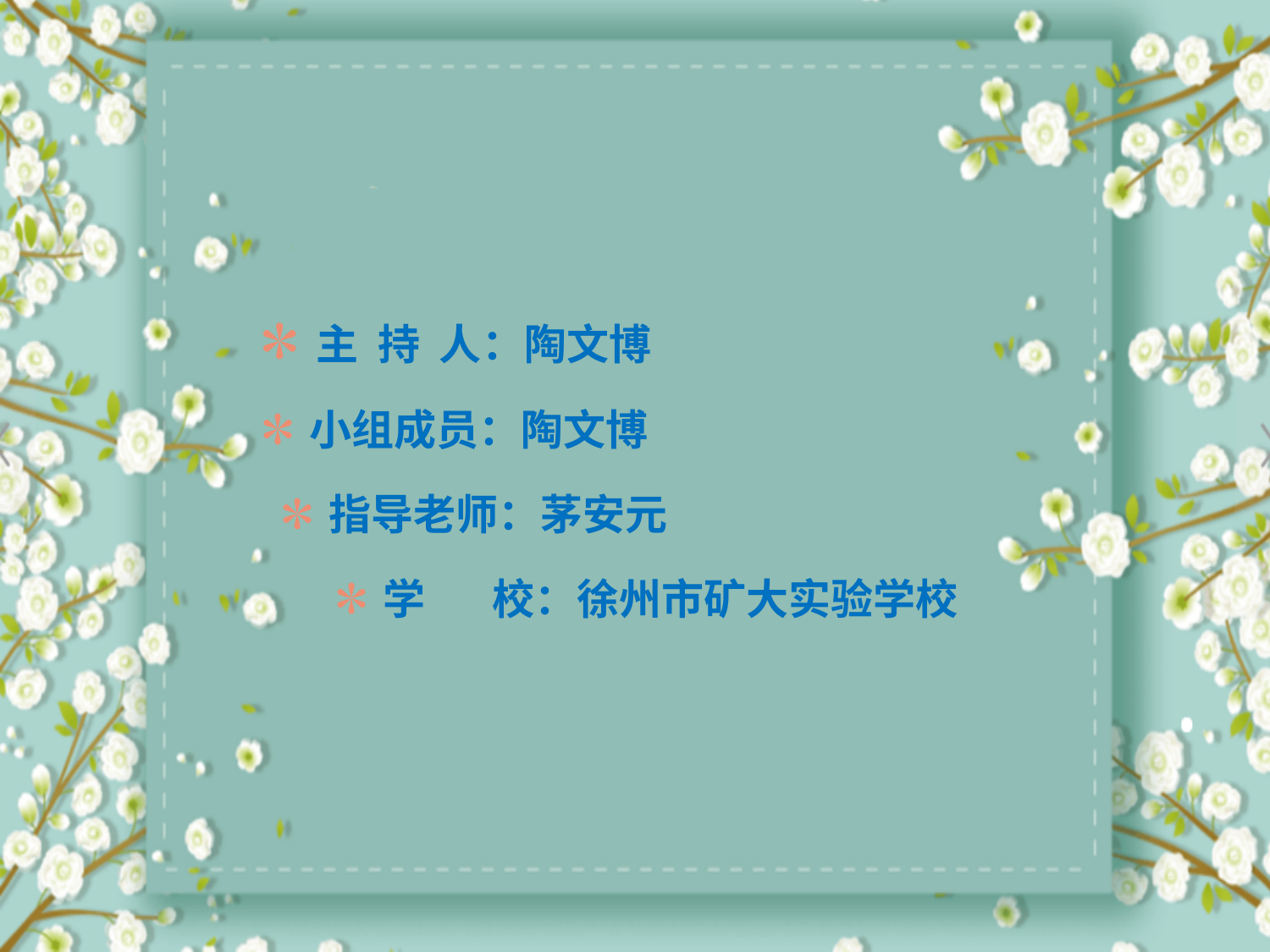

✽主  持  人：陶文博
                   ✽小组成员：陶文博
                     ✽指导老师：茅安元
  ✽学       校：徐州市矿大实验学校